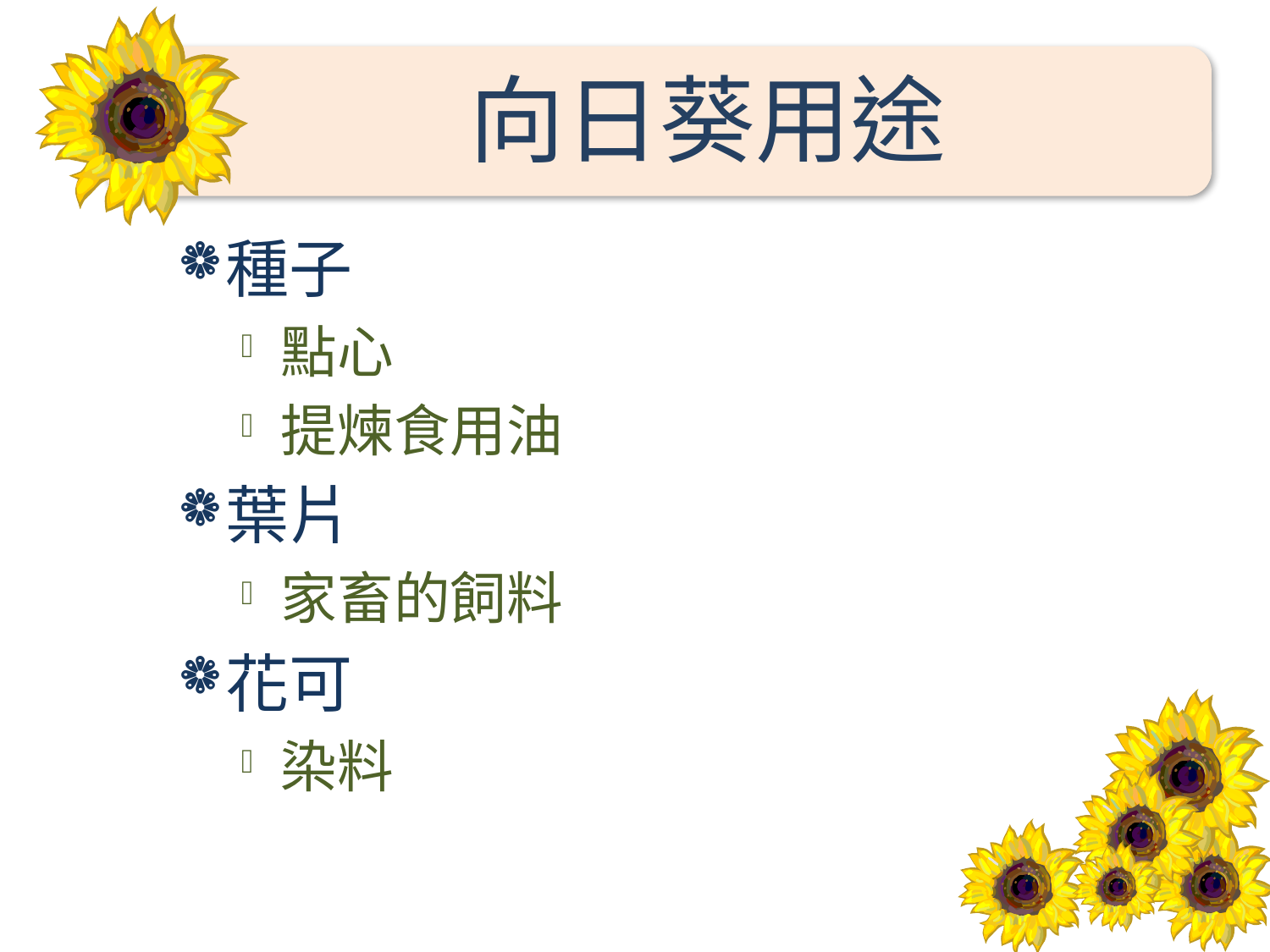

# 向日葵用途
種子
點心
提煉食用油
葉片
家畜的飼料
花可
染料